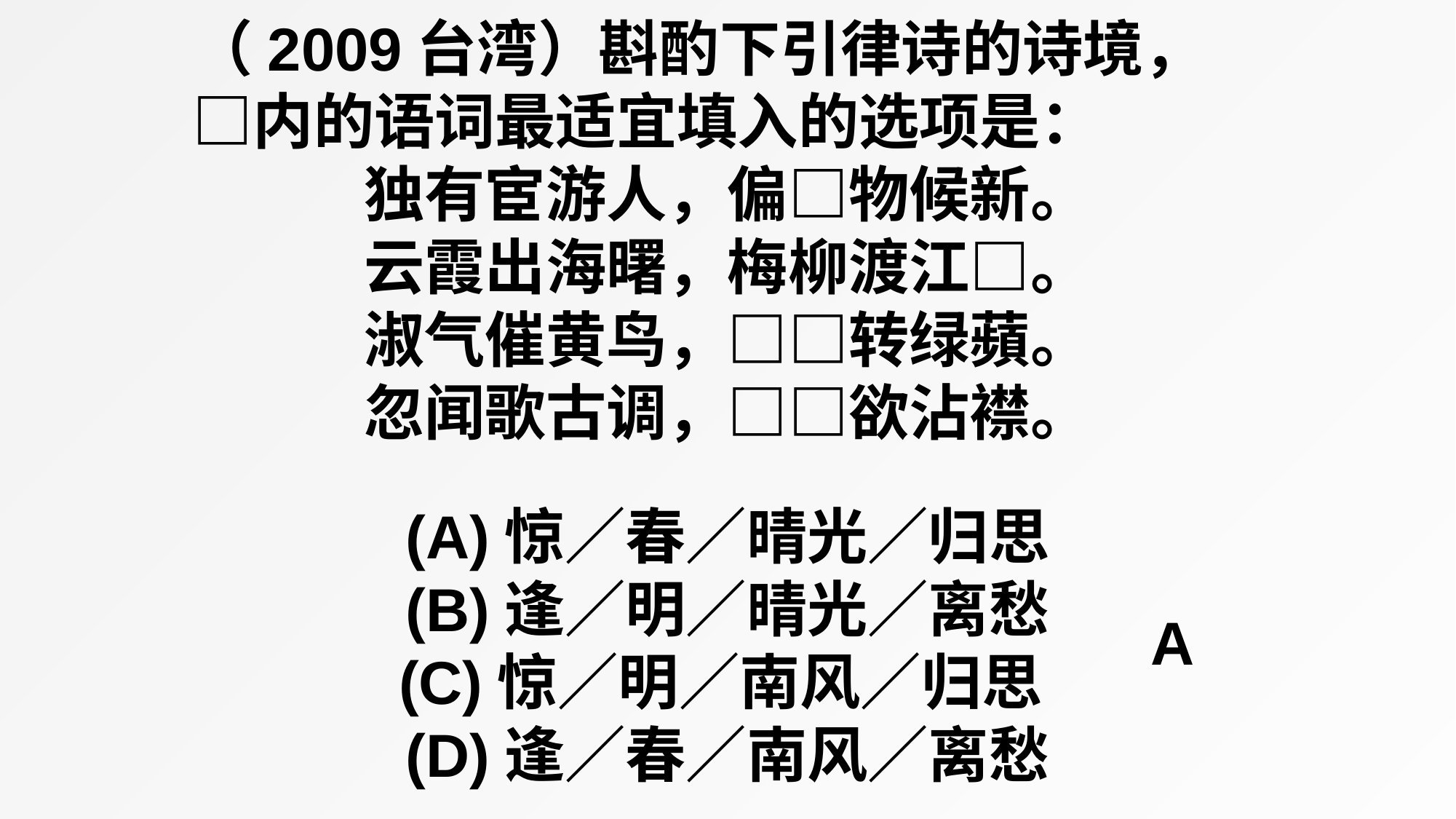

（2009台湾）斟酌下引律诗的诗境，□内的语词最适宜填入的选项是：
独有宦游人，偏□物候新。
云霞出海曙，梅柳渡江□。
淑气催黄鸟，□□转绿蘋。
忽闻歌古调，□□欲沾襟。

(A)惊／春／晴光／归思
(B)逢／明／晴光／离愁
(C)惊／明／南风／归思
(D)逢／春／南风／离愁
A